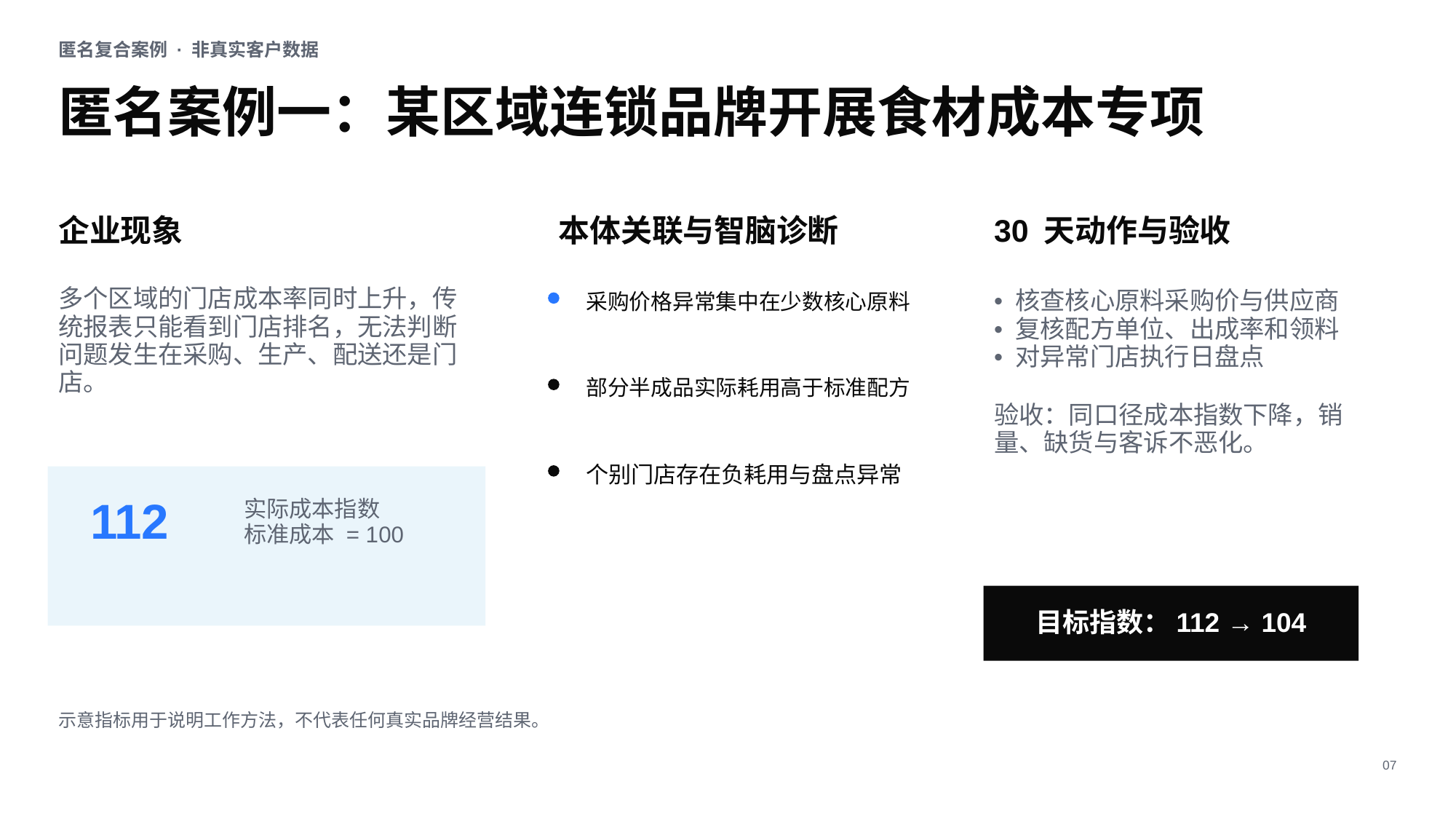

匿名复合案例 · 非真实客户数据
匿名案例一：某区域连锁品牌开展食材成本专项
企业现象
本体关联与智脑诊断
30 天动作与验收
多个区域的门店成本率同时上升，传统报表只能看到门店排名，无法判断问题发生在采购、生产、配送还是门店。
• 核查核心原料采购价与供应商
• 复核配方单位、出成率和领料
• 对异常门店执行日盘点

验收：同口径成本指数下降，销量、缺货与客诉不恶化。
采购价格异常集中在少数核心原料

部分半成品实际耗用高于标准配方

个别门店存在负耗用与盘点异常

112
实际成本指数
标准成本 = 100

目标指数：112 → 104
示意指标用于说明工作方法，不代表任何真实品牌经营结果。
07